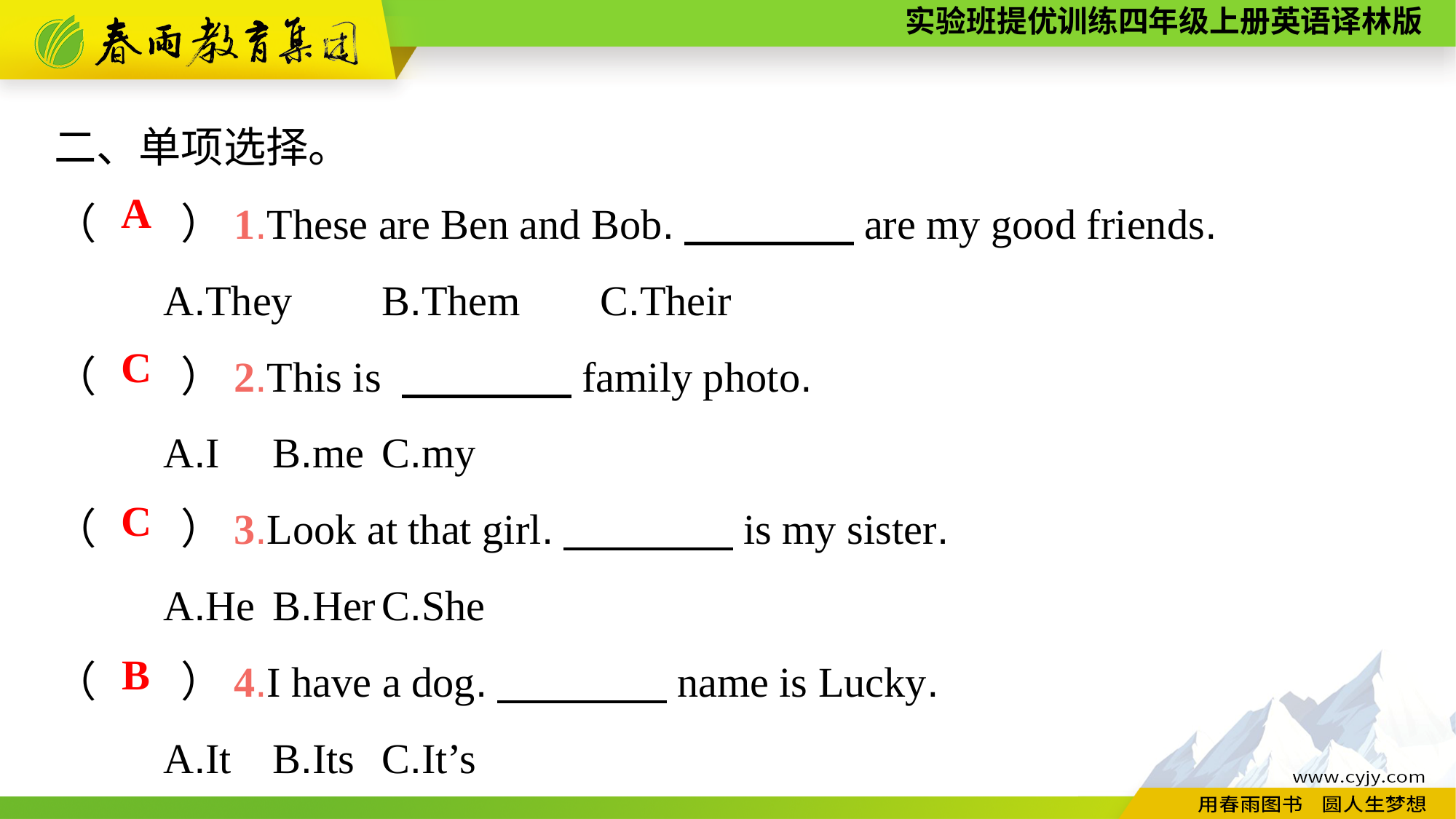

二、单项选择。
（　　）1.These are Ben and Bob.　　　　are my good friends.
	A.They	B.Them	C.Their
（　　）2.This is 　　　　family photo.
	A.I	B.me	C.my
（　　）3.Look at that girl.　　　　is my sister.
	A.He	B.Her	C.She
（　　）4.I have a dog.　　　　name is Lucky.
	A.It	B.Its	C.It’s
A
C
C
B